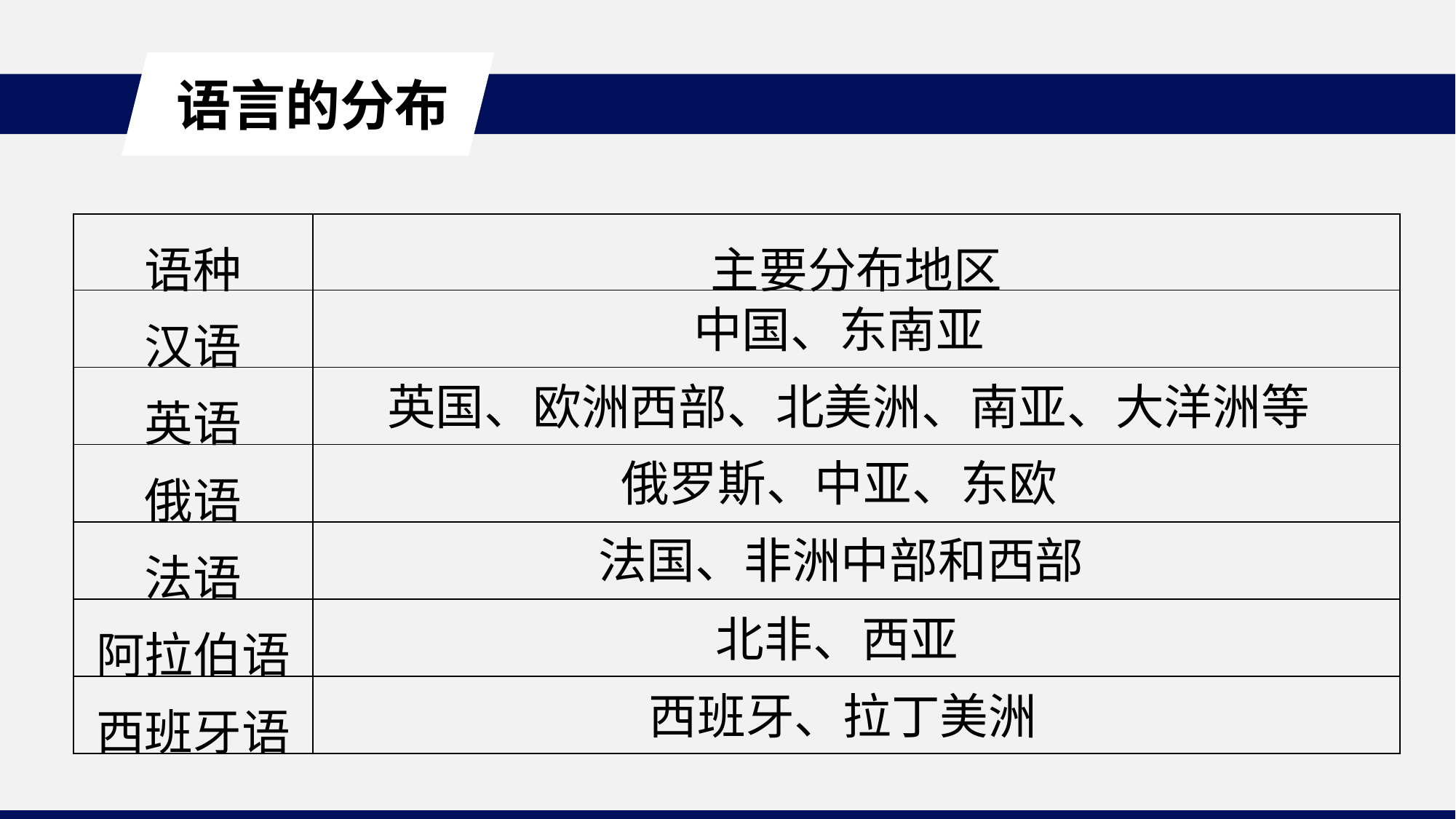

语言的分布

| 语种 | 主要分布地区 |
| --- | --- |
| 汉语 |  |
| 英语 |  |
| 俄语 |  |
| 法语 |  |
| 阿拉伯语 |  |
| 西班牙语 |  |
中国、东南亚
英国、欧洲西部、北美洲、南亚、大洋洲等
俄罗斯、中亚、东欧
法国、非洲中部和西部
北非、西亚
西班牙、拉丁美洲